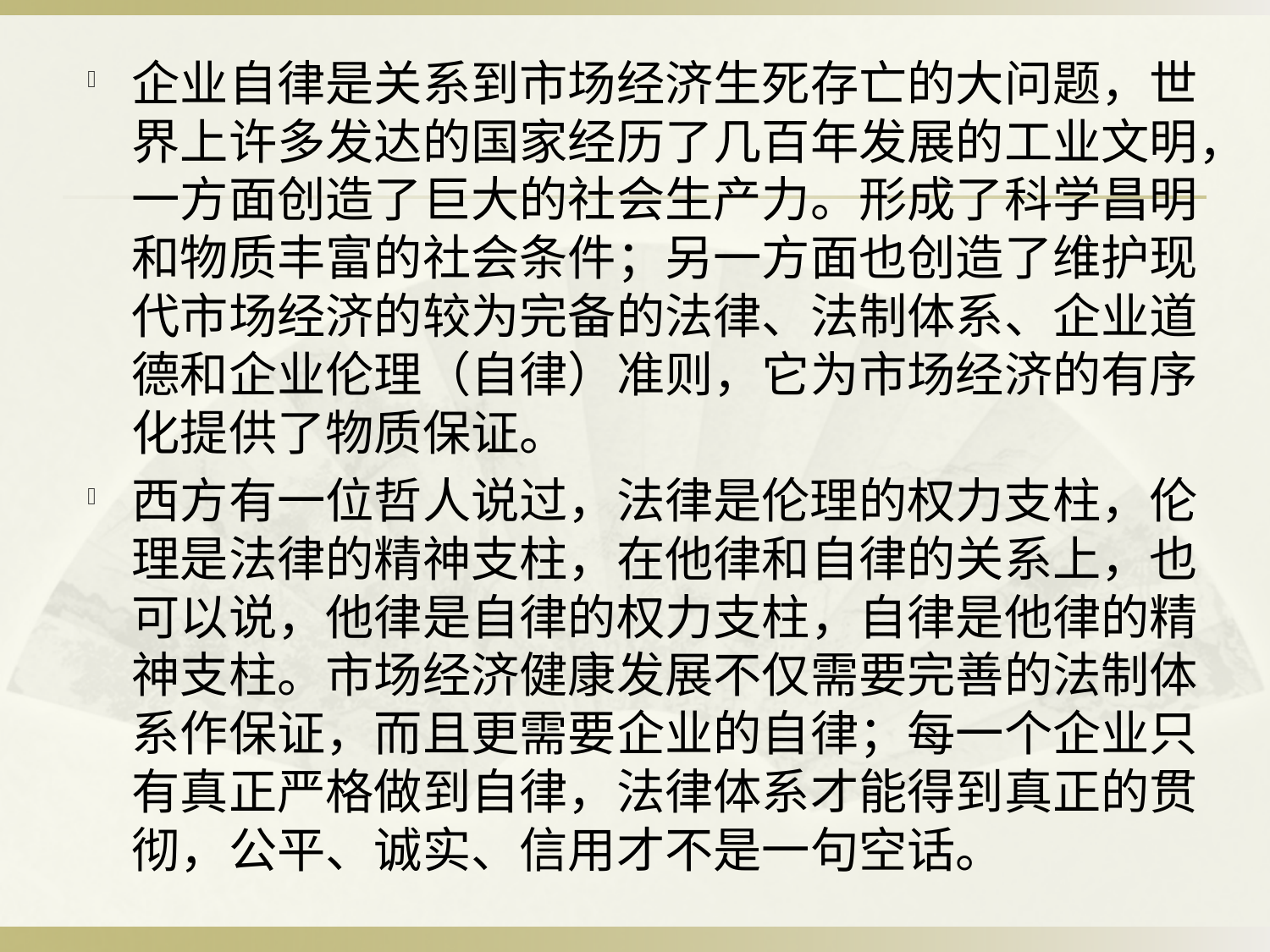

#
企业自律是关系到市场经济生死存亡的大问题，世界上许多发达的国家经历了几百年发展的工业文明，一方面创造了巨大的社会生产力。形成了科学昌明和物质丰富的社会条件；另一方面也创造了维护现代市场经济的较为完备的法律、法制体系、企业道德和企业伦理（自律）准则，它为市场经济的有序化提供了物质保证。
西方有一位哲人说过，法律是伦理的权力支柱，伦理是法律的精神支柱，在他律和自律的关系上，也可以说，他律是自律的权力支柱，自律是他律的精神支柱。市场经济健康发展不仅需要完善的法制体系作保证，而且更需要企业的自律；每一个企业只有真正严格做到自律，法律体系才能得到真正的贯彻，公平、诚实、信用才不是一句空话。